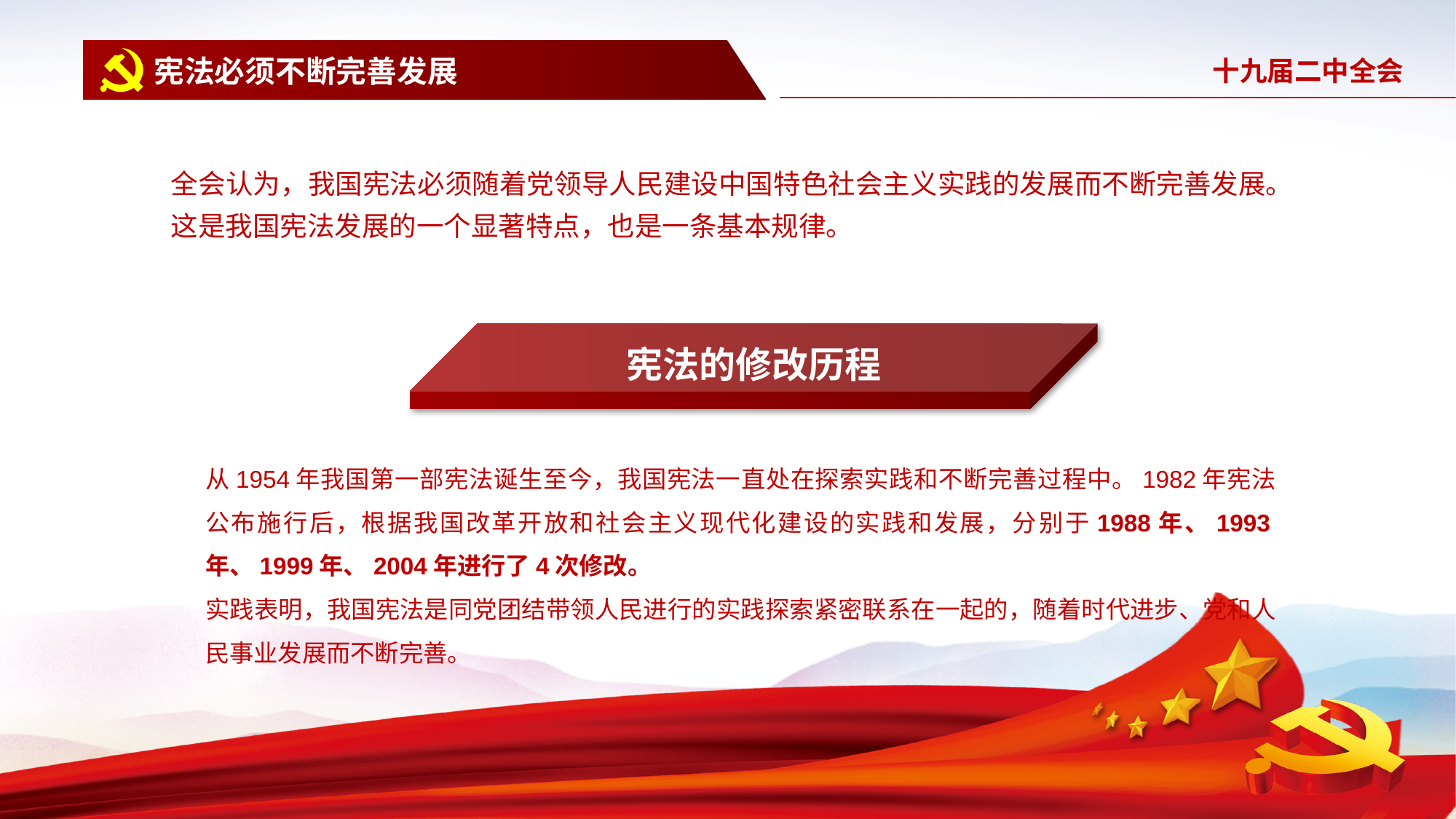

宪法必须不断完善发展
全会认为，我国宪法必须随着党领导人民建设中国特色社会主义实践的发展而不断完善发展。这是我国宪法发展的一个显著特点，也是一条基本规律。

 宪法的修改历程
从1954年我国第一部宪法诞生至今，我国宪法一直处在探索实践和不断完善过程中。1982年宪法公布施行后，根据我国改革开放和社会主义现代化建设的实践和发展，分别于1988年、1993年、1999年、2004年进行了4次修改。
实践表明，我国宪法是同党团结带领人民进行的实践探索紧密联系在一起的，随着时代进步、党和人民事业发展而不断完善。